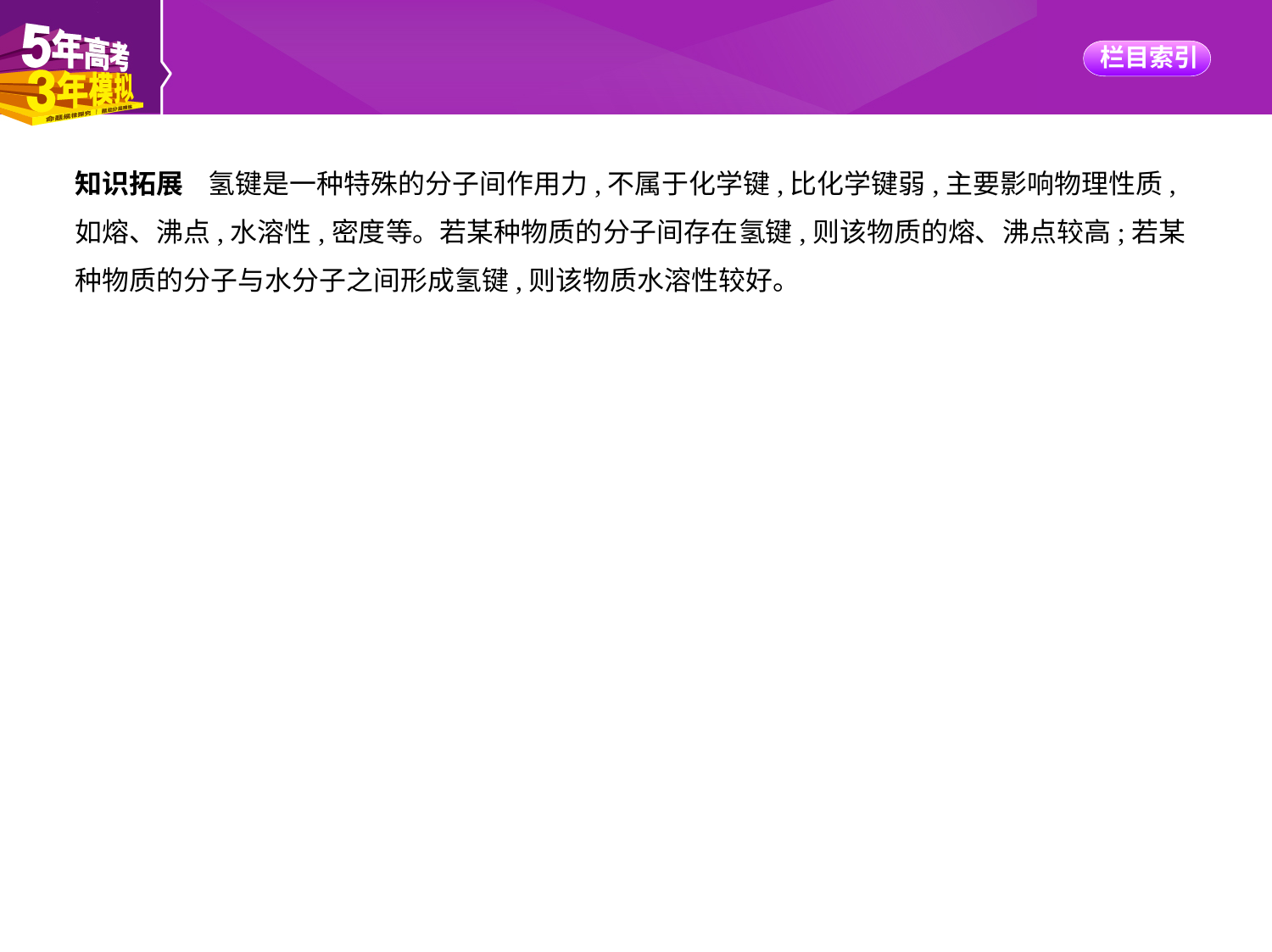

知识拓展    氢键是一种特殊的分子间作用力,不属于化学键,比化学键弱,主要影响物理性质,
如熔、沸点,水溶性,密度等。若某种物质的分子间存在氢键,则该物质的熔、沸点较高;若某
种物质的分子与水分子之间形成氢键,则该物质水溶性较好。